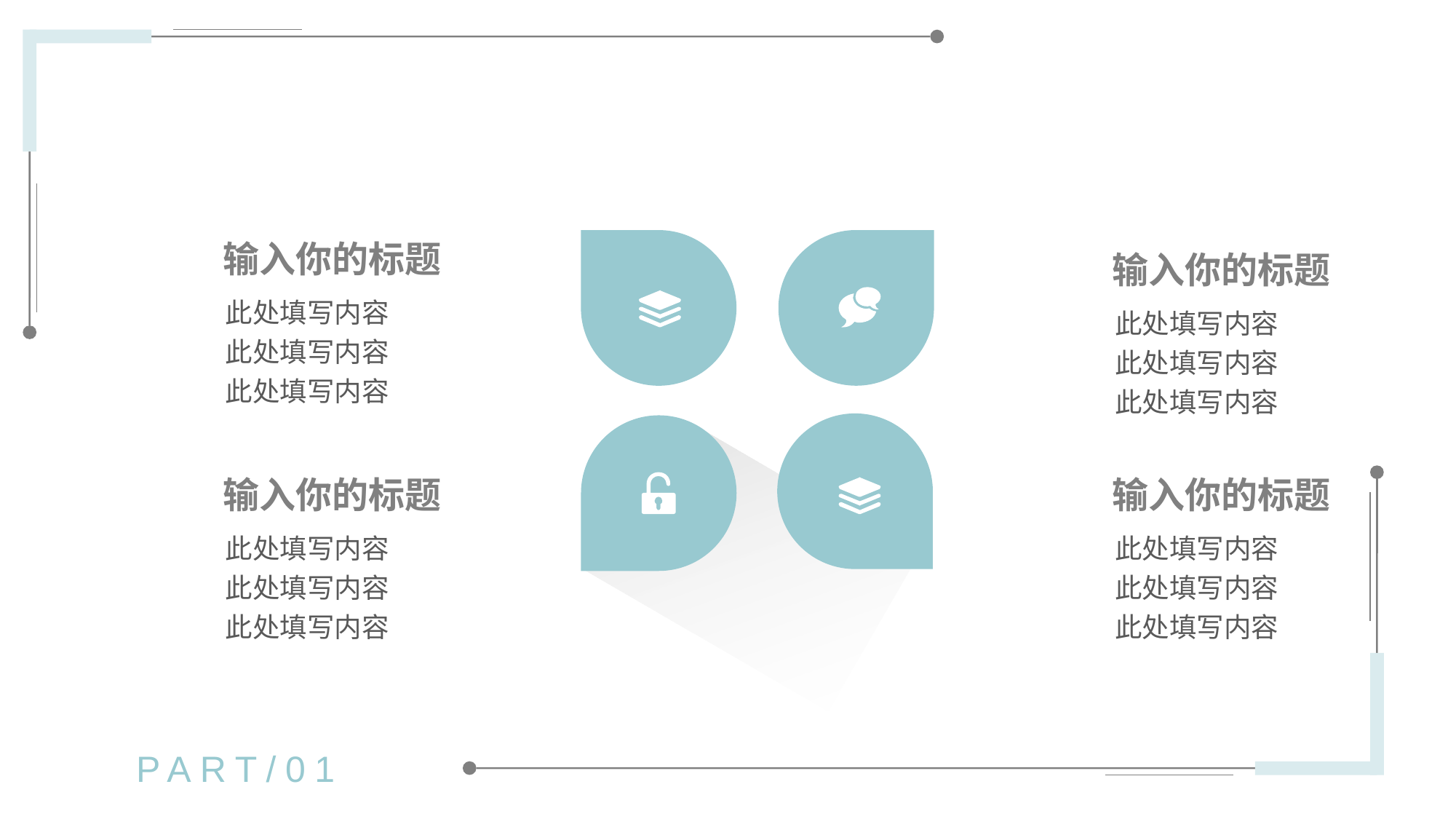

输入你的标题

输入你的标题

此处填写内容
此处填写内容
此处填写内容
此处填写内容
此处填写内容
此处填写内容
输入你的标题

输入你的标题

此处填写内容
此处填写内容
此处填写内容
此处填写内容
此处填写内容
此处填写内容
PART/01